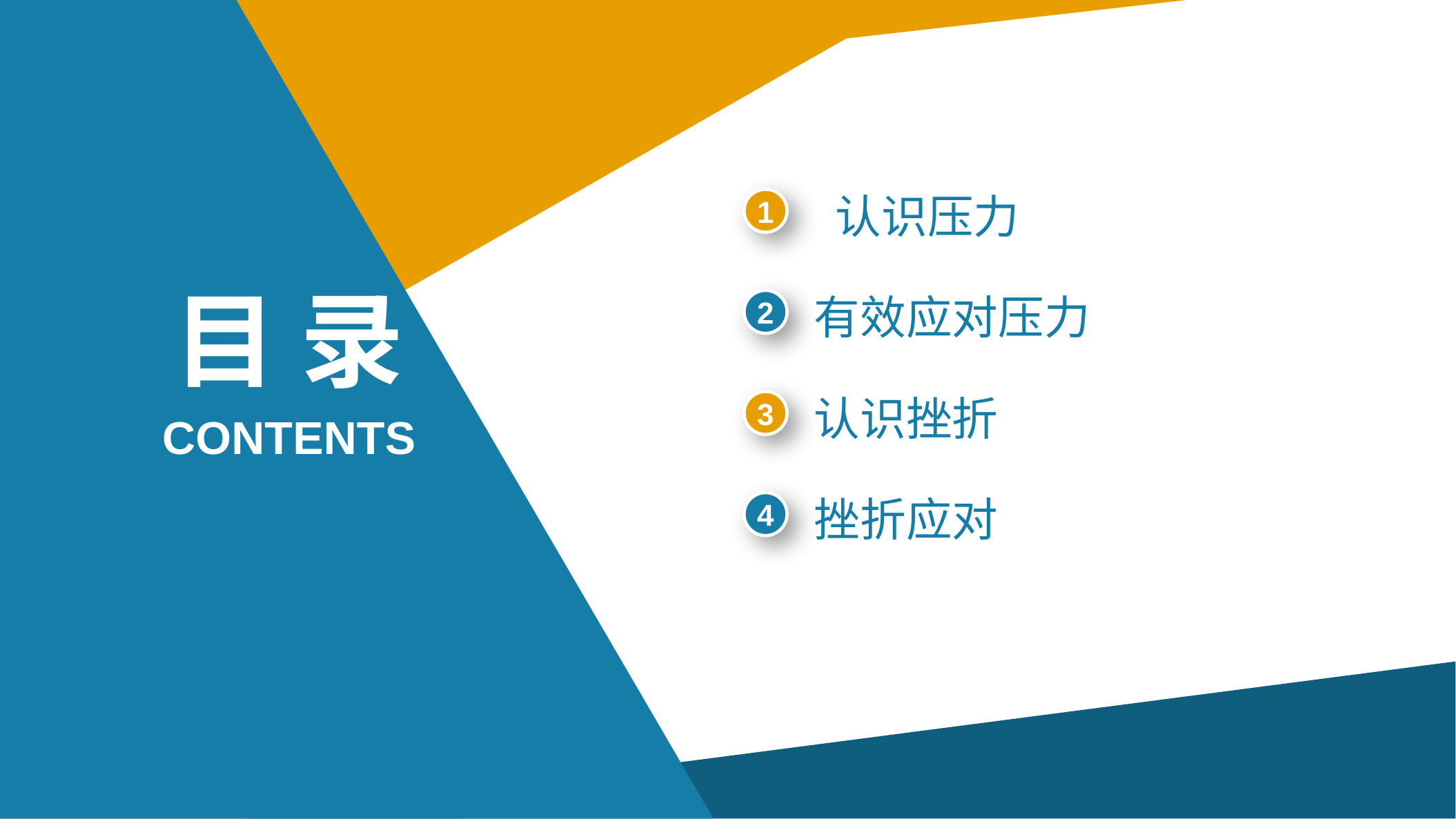

认识压力
1
目 录
有效应对压力
2
认识挫折
3
CONTENTS
挫折应对
4